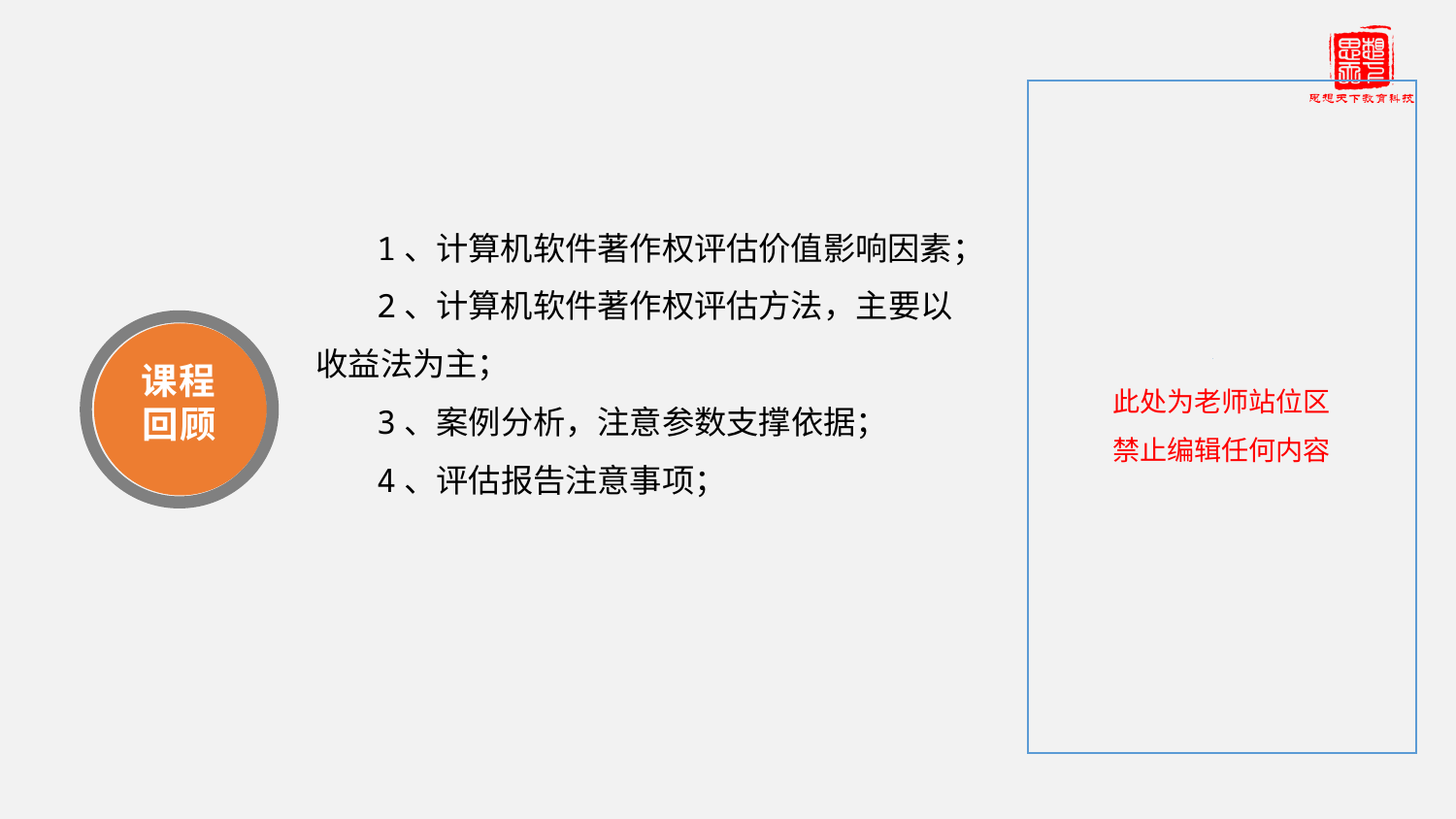

课程回顾与章节回顾任选一种，课时较长时，章节回顾和课程回顾可以都有
1、计算机软件著作权评估价值影响因素；
2、计算机软件著作权评估方法，主要以收益法为主；
3、案例分析，注意参数支撑依据；
4、评估报告注意事项；

课程回顾